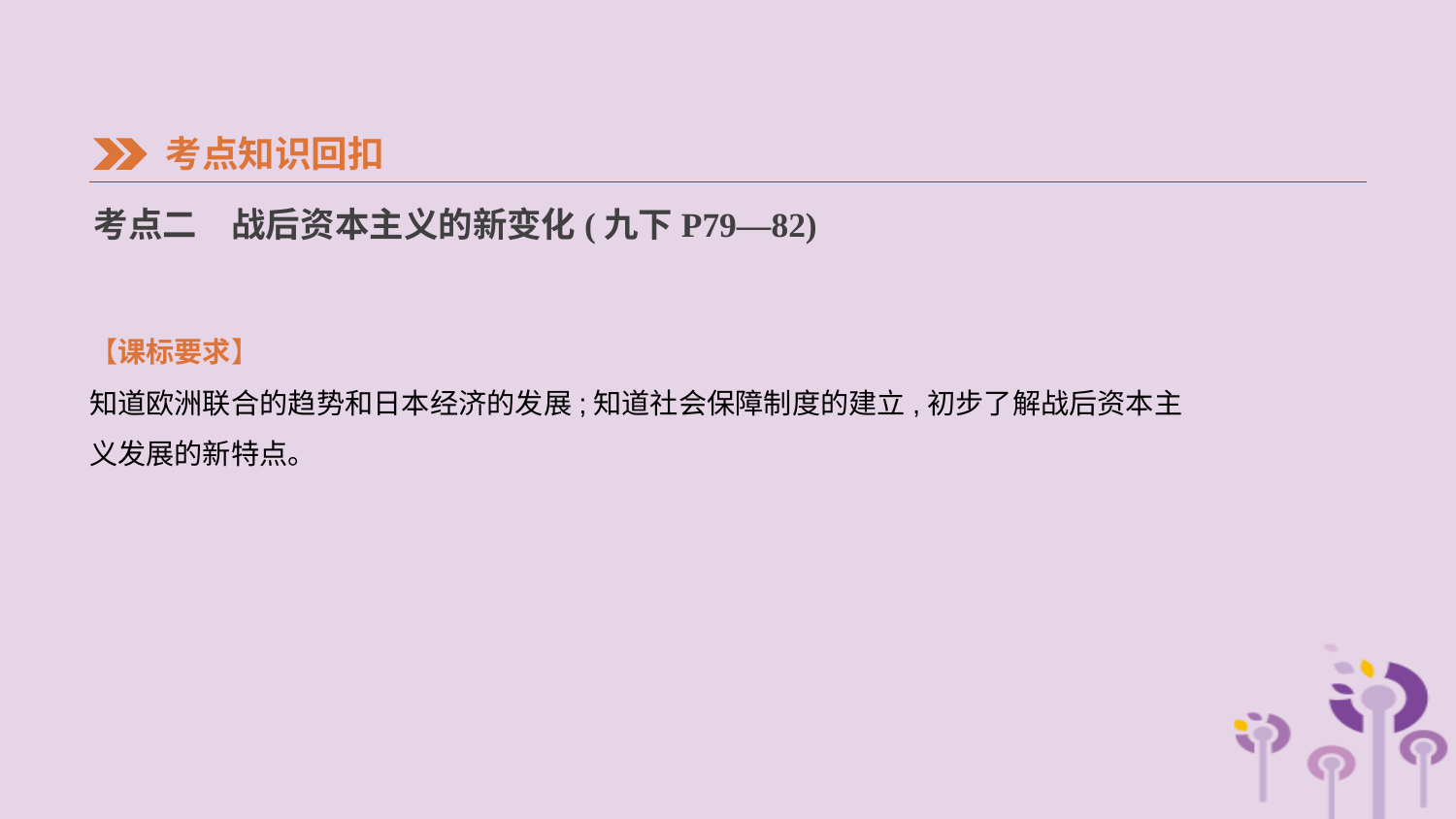

考点知识回扣

考点二　战后资本主义的新变化(九下P79—82)
【课标要求】
知道欧洲联合的趋势和日本经济的发展;知道社会保障制度的建立,初步了解战后资本主义发展的新特点。